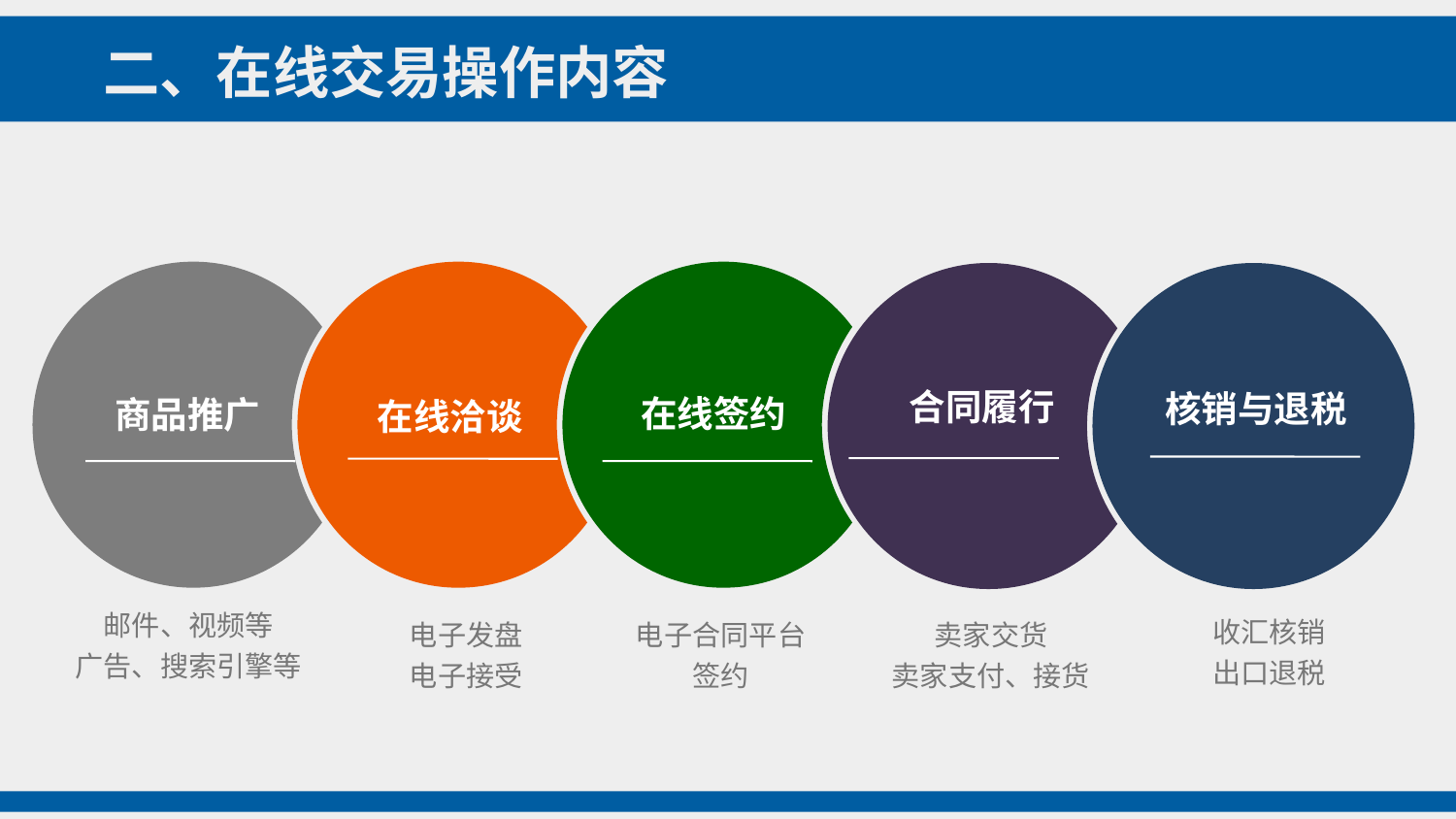

二、在线交易操作内容

合同履行
核销与退税
在线签约
商品推广
在线洽谈

邮件、视频等
广告、搜索引擎等
收汇核销
出口退税
电子发盘
电子接受
电子合同平台签约
卖家交货
卖家支付、接货